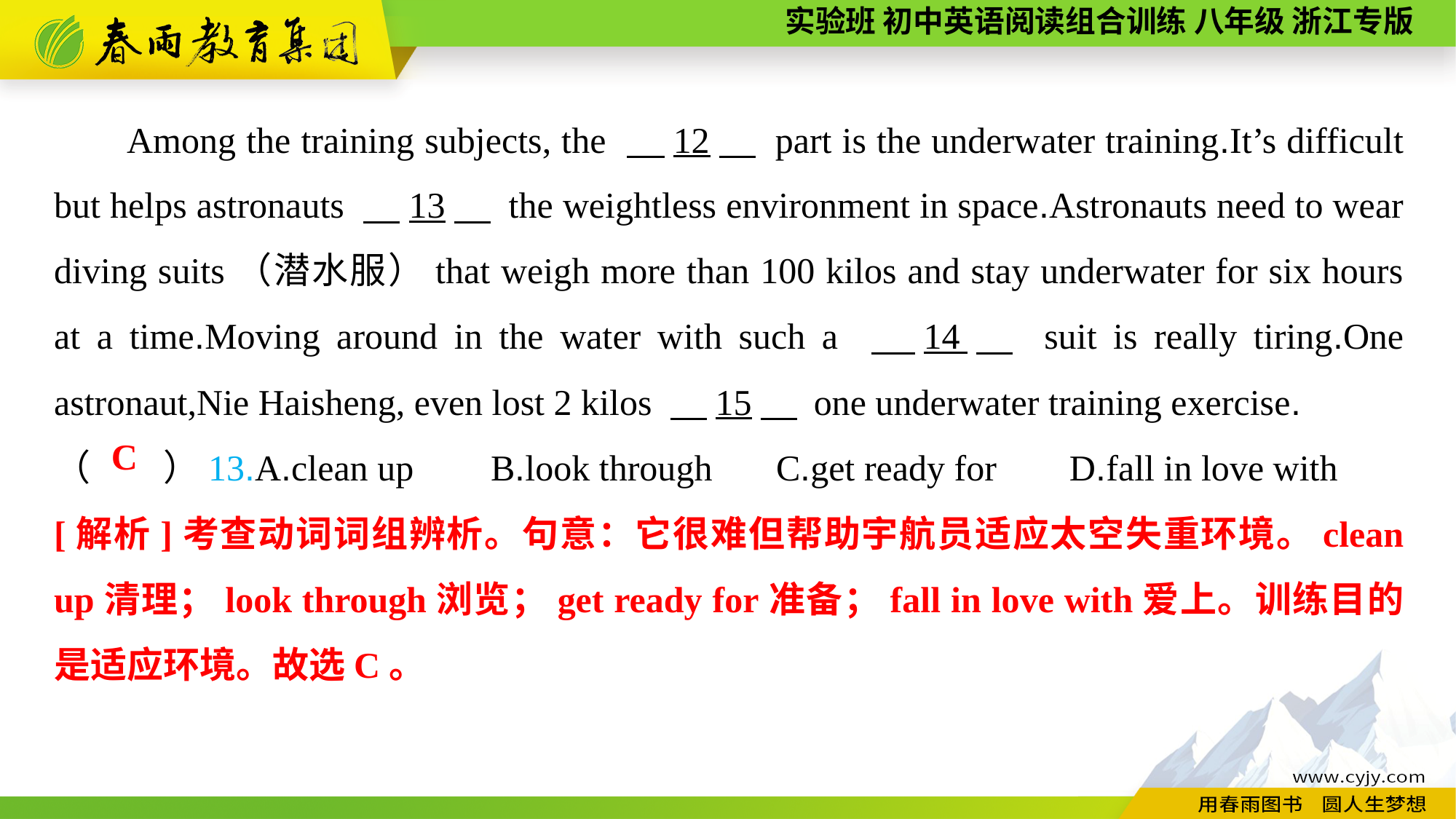

Among the training subjects, the 　12　 part is the underwater training.It’s difficult but helps astronauts 　13　 the weightless environment in space.Astronauts need to wear diving suits（潜水服）that weigh more than 100 kilos and stay underwater for six hours at a time.Moving around in the water with such a 　14　 suit is really tiring.One astronaut,Nie Haisheng, even lost 2 kilos 　15　 one underwater training exercise.
（　　）13.A.clean up	B.look through       C.get ready for        D.fall in love with
C
[解析]考查动词词组辨析。句意：它很难但帮助宇航员适应太空失重环境。clean up清理；look through浏览；get ready for准备；fall in love with爱上。训练目的是适应环境。故选C。